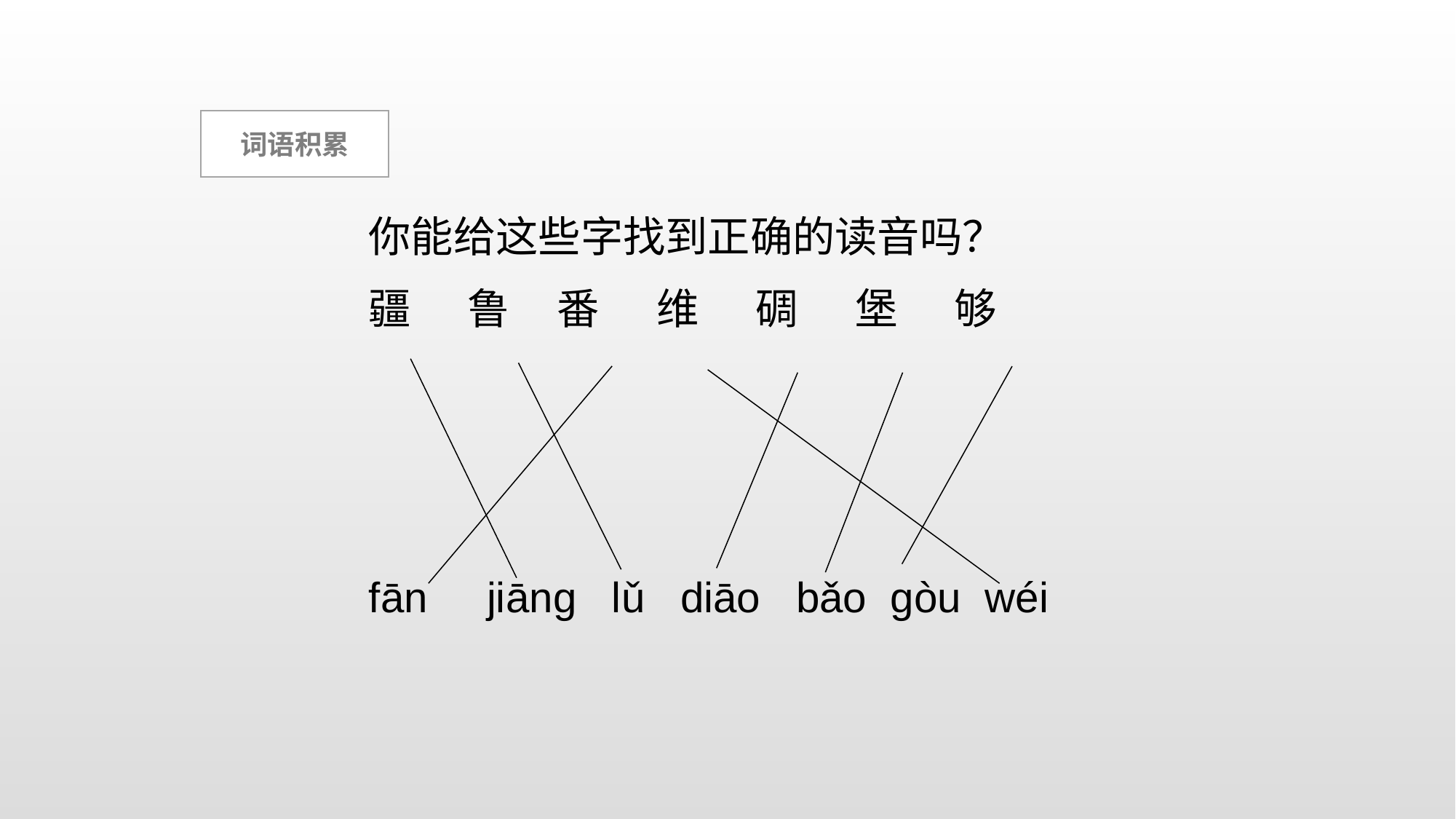

词语积累
你能给这些字找到正确的读音吗？
疆      鲁     番      维      碉      堡      够

fān     jiānɡ   lǔ   diāo   bǎo  gòu  wéi